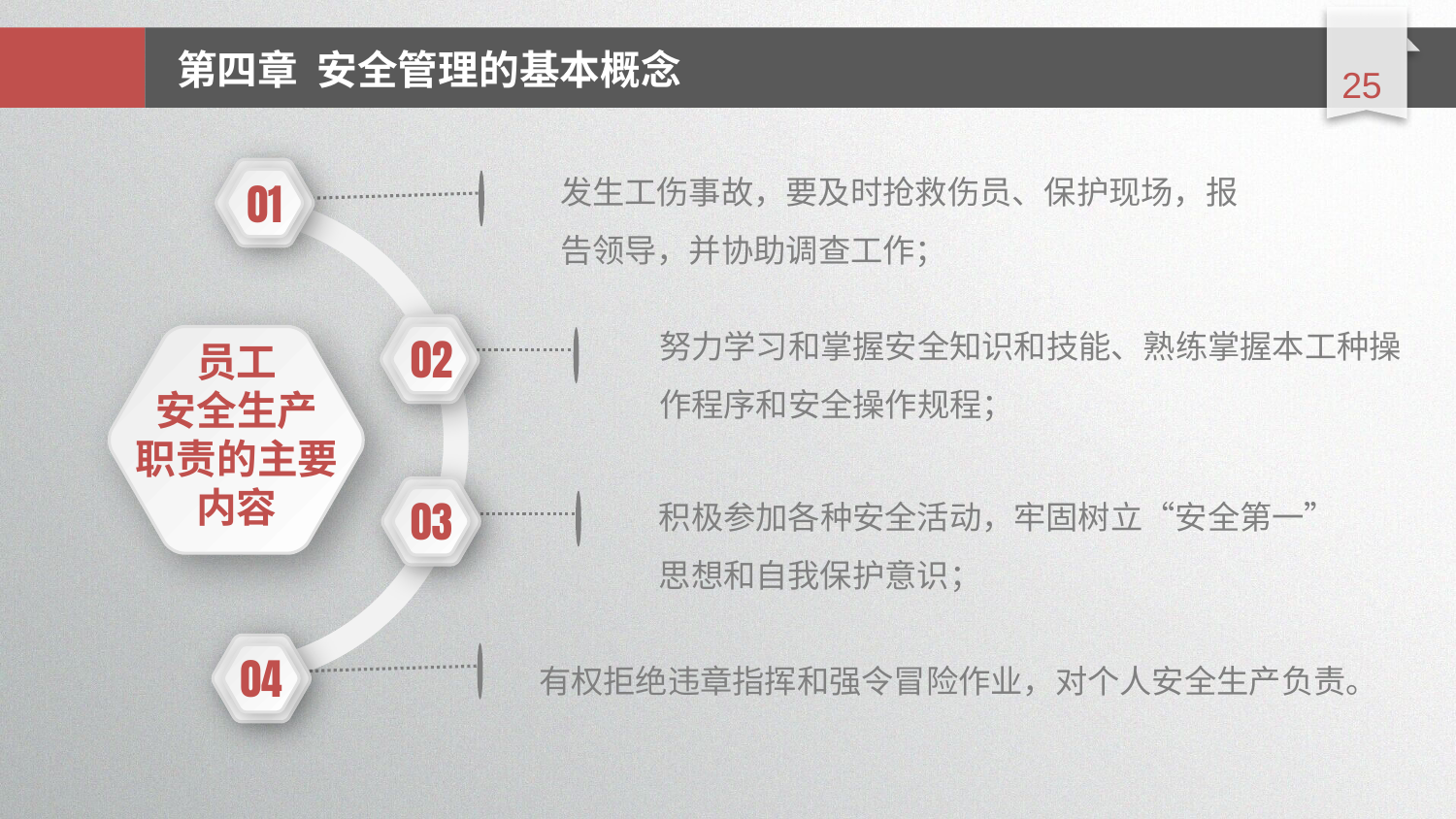

延时符
第四章  安全管理的基本概念
发生工伤事故，要及时抢救伤员、保护现场，报告领导，并协助调查工作；

01

努力学习和掌握安全知识和技能、熟练掌握本工种操作程序和安全操作规程；

02
员工
安全生产
职责的主要内容
积极参加各种安全活动，牢固树立“安全第一”思想和自我保护意识；

03

有权拒绝违章指挥和强令冒险作业，对个人安全生产负责。

04